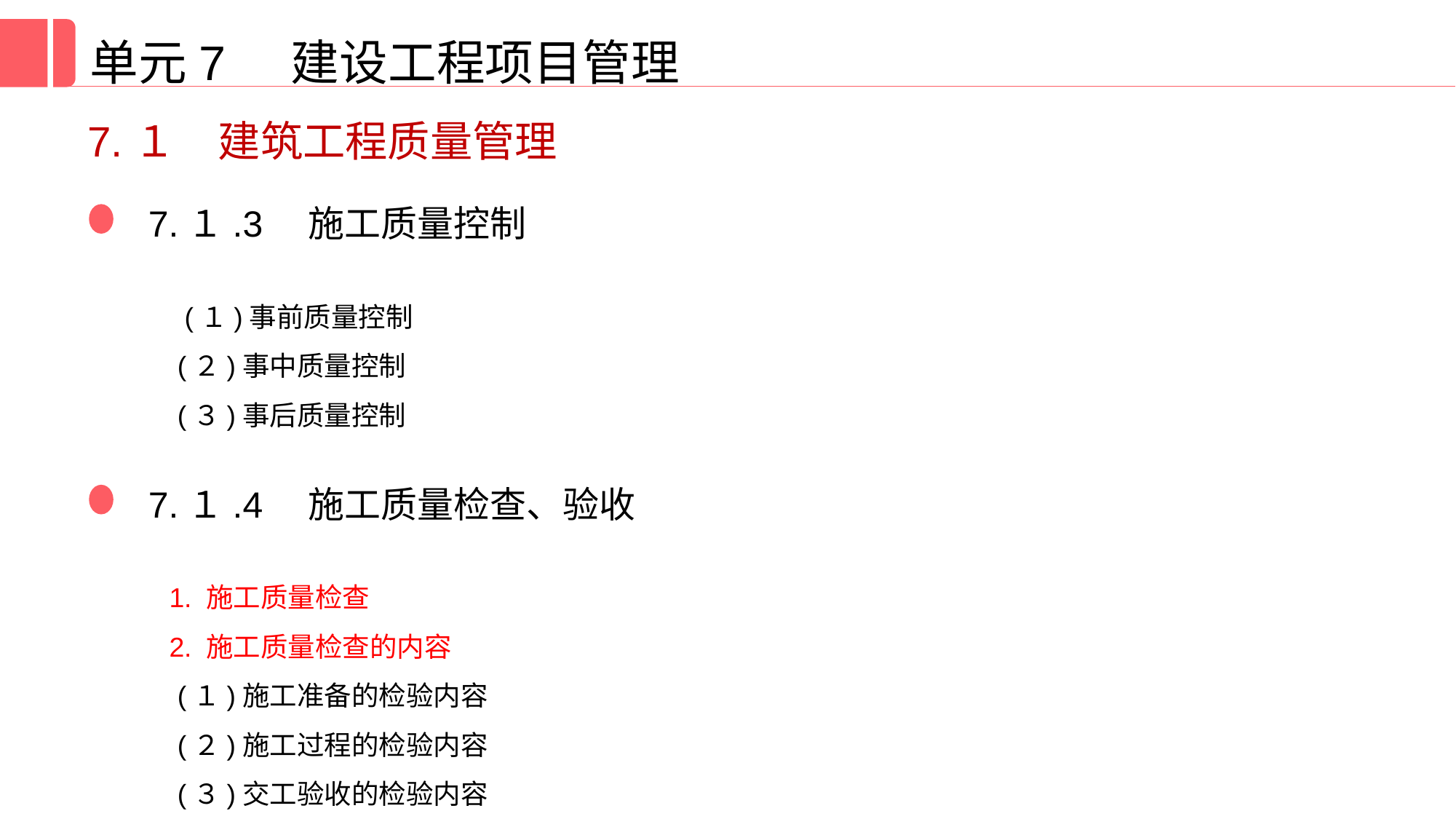

单元7    建设工程项目管理

7.１　建筑工程质量管理
7.１.3　施工质量控制

        (１)事前质量控制
(２)事中质量控制
(３)事后质量控制

7.１.4　施工质量检查、验收

      1. 施工质量检查
      2. 施工质量检查的内容
(１)施工准备的检验内容
(２)施工过程的检验内容
(３)交工验收的检验内容